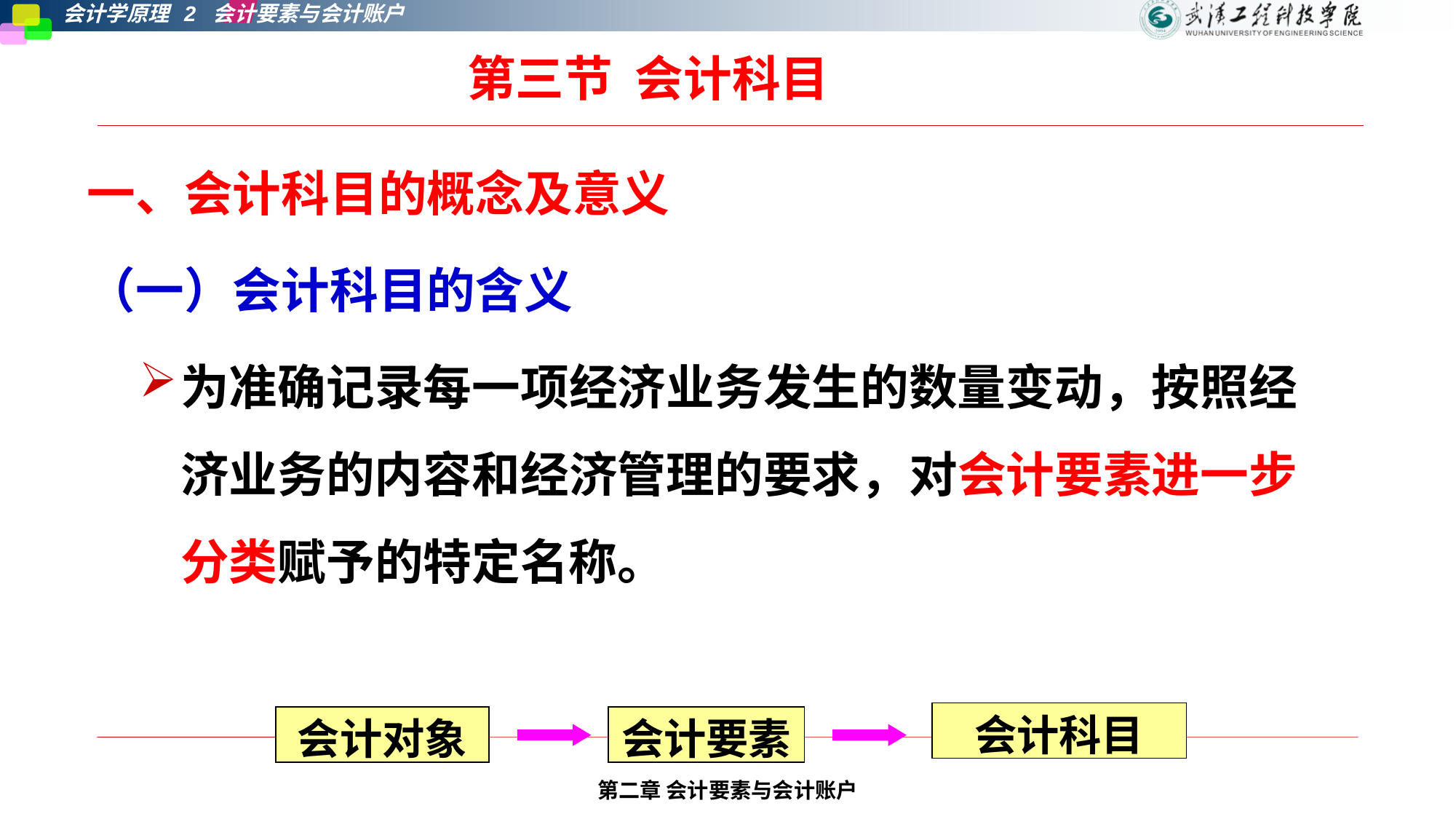

第三节  会计科目
一、会计科目的概念及意义
（一）会计科目的含义
为准确记录每一项经济业务发生的数量变动，按照经济业务的内容和经济管理的要求，对会计要素进一步分类赋予的特定名称。
会计科目
会计对象
会计要素

第二章 会计要素与会计账户